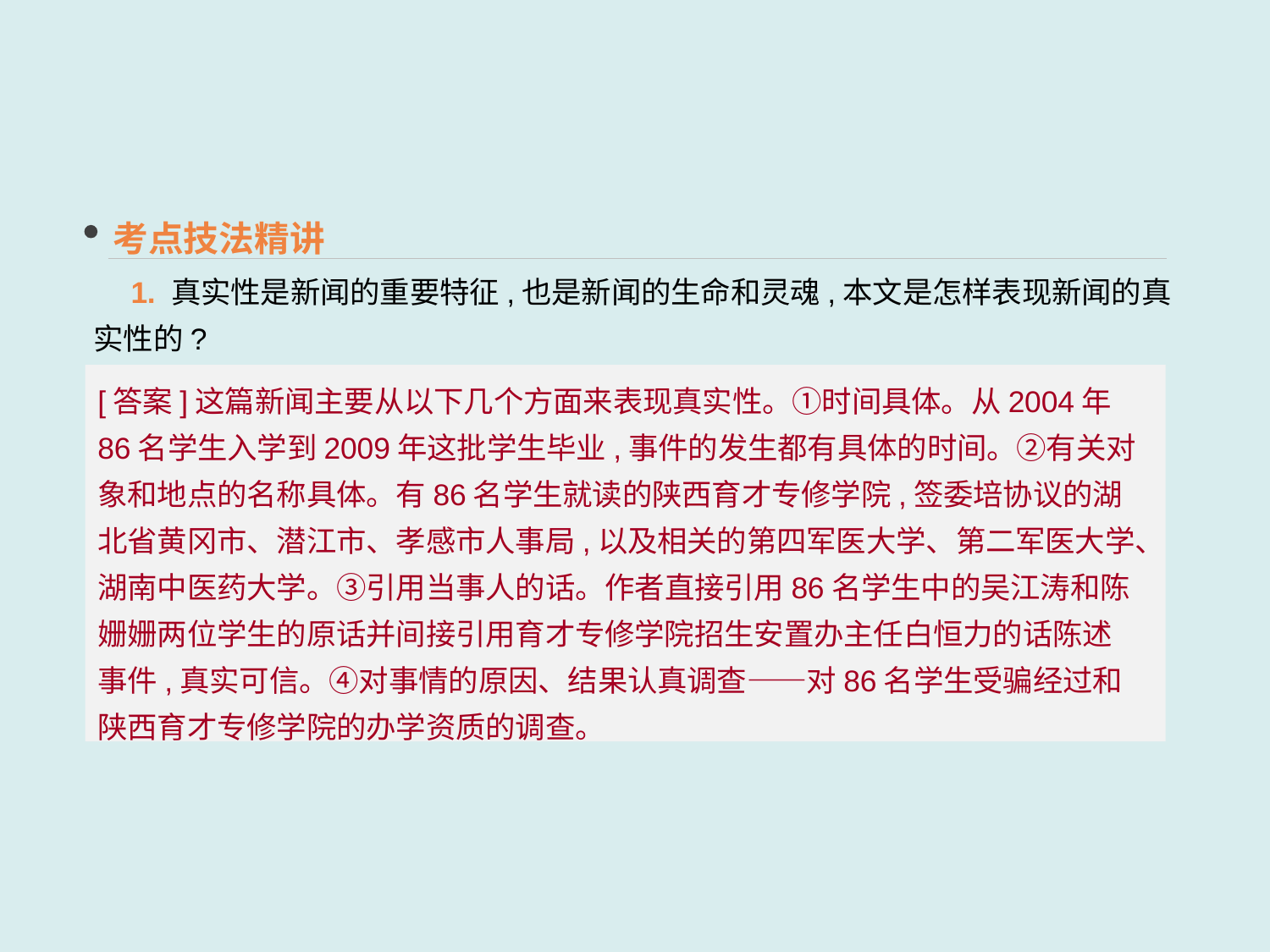

考点技法精讲

1. 真实性是新闻的重要特征,也是新闻的生命和灵魂,本文是怎样表现新闻的真实性的?

[答案]这篇新闻主要从以下几个方面来表现真实性。①时间具体。从2004年86名学生入学到2009年这批学生毕业,事件的发生都有具体的时间。②有关对象和地点的名称具体。有86名学生就读的陕西育才专修学院,签委培协议的湖北省黄冈市、潜江市、孝感市人事局,以及相关的第四军医大学、第二军医大学、湖南中医药大学。③引用当事人的话。作者直接引用86名学生中的吴江涛和陈姗姗两位学生的原话并间接引用育才专修学院招生安置办主任白恒力的话陈述事件,真实可信。④对事情的原因、结果认真调查——对86名学生受骗经过和陕西育才专修学院的办学资质的调查。